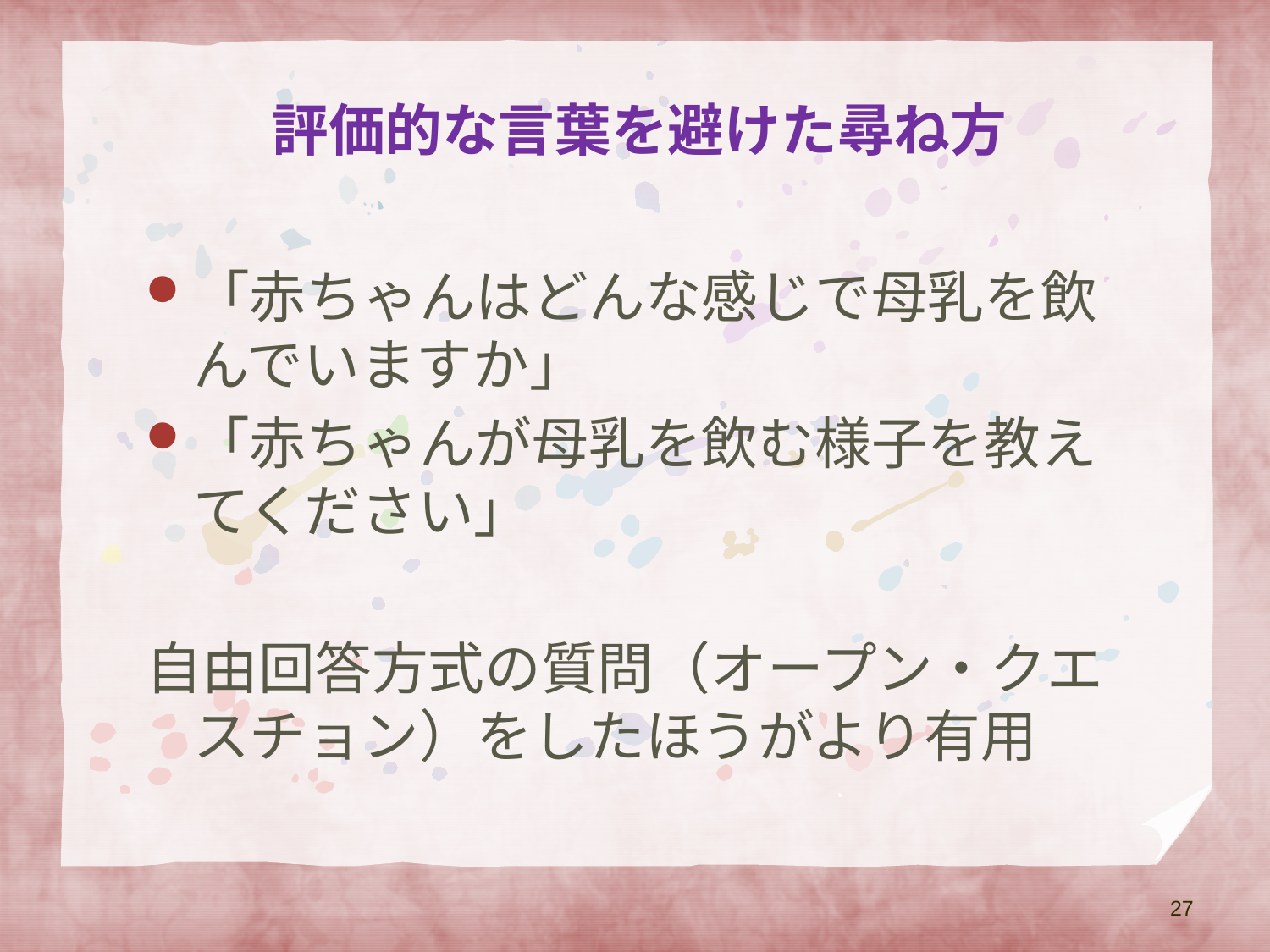

# 評価的な言葉を避けた尋ね方
「赤ちゃんはどんな感じで母乳を飲んでいますか」
「赤ちゃんが母乳を飲む様子を教えてください」

自由回答方式の質問（オープン・クエスチョン）をしたほうがより有用
27